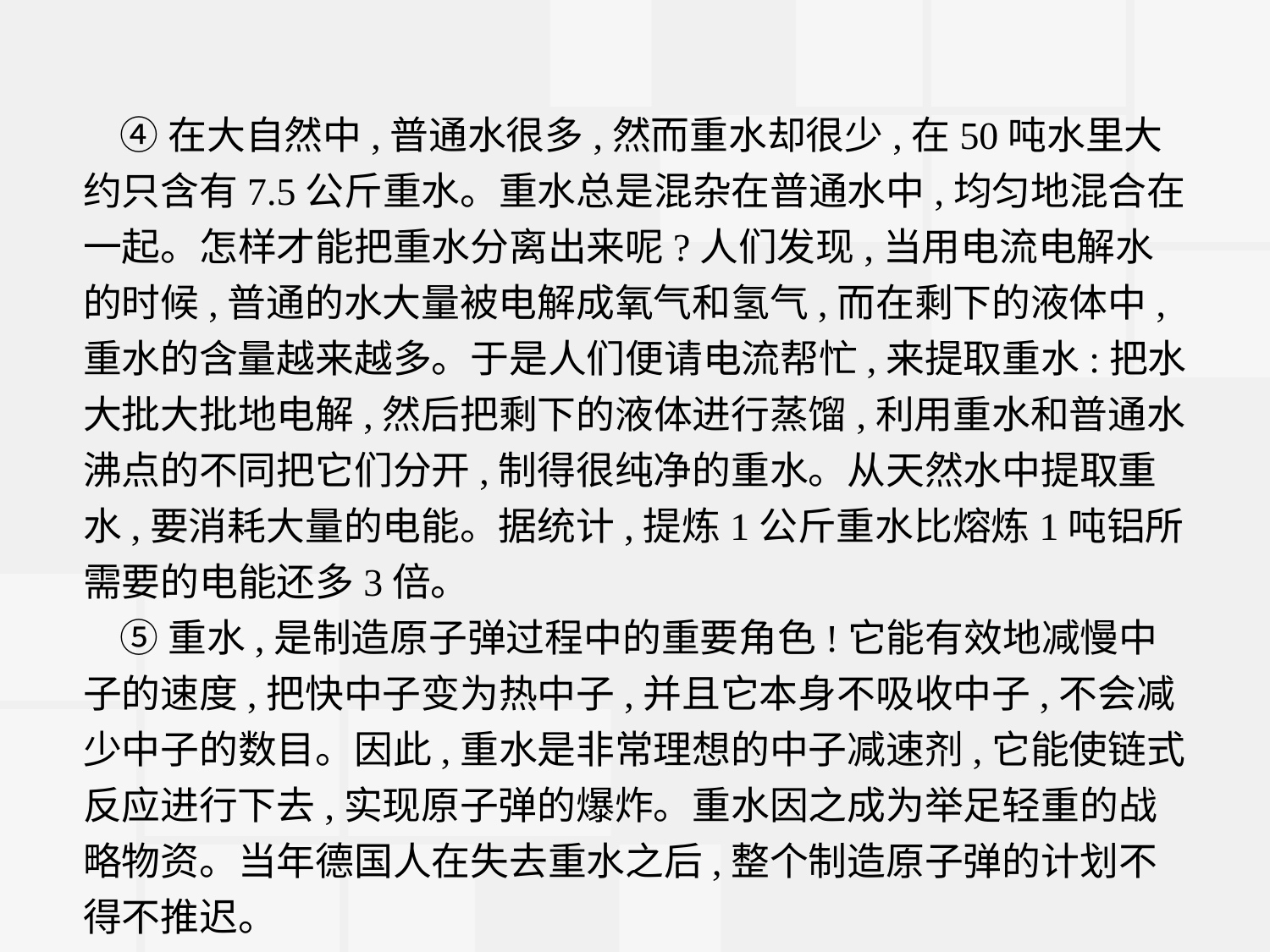

④在大自然中,普通水很多,然而重水却很少,在50吨水里大约只含有7.5公斤重水。重水总是混杂在普通水中,均匀地混合在一起。怎样才能把重水分离出来呢?人们发现,当用电流电解水的时候,普通的水大量被电解成氧气和氢气,而在剩下的液体中,重水的含量越来越多。于是人们便请电流帮忙,来提取重水:把水大批大批地电解,然后把剩下的液体进行蒸馏,利用重水和普通水沸点的不同把它们分开,制得很纯净的重水。从天然水中提取重水,要消耗大量的电能。据统计,提炼1公斤重水比熔炼1吨铝所需要的电能还多3倍。
⑤重水,是制造原子弹过程中的重要角色!它能有效地减慢中子的速度,把快中子变为热中子,并且它本身不吸收中子,不会减少中子的数目。因此,重水是非常理想的中子减速剂,它能使链式反应进行下去,实现原子弹的爆炸。重水因之成为举足轻重的战略物资。当年德国人在失去重水之后,整个制造原子弹的计划不得不推迟。